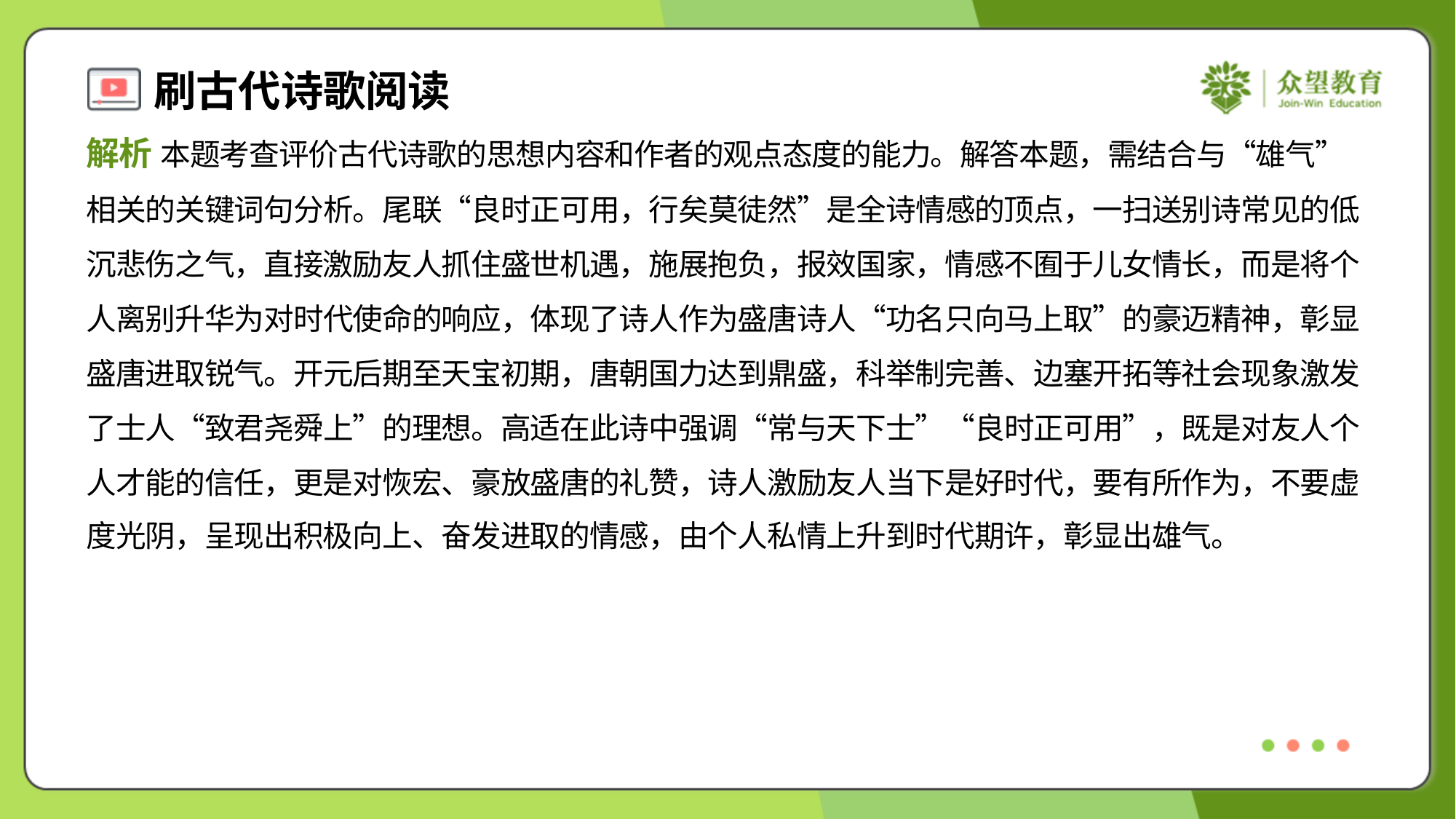

解析 本题考查评价古代诗歌的思想内容和作者的观点态度的能力。解答本题，需结合与“雄气”
相关的关键词句分析。尾联“良时正可用，行矣莫徒然”是全诗情感的顶点，一扫送别诗常见的低
沉悲伤之气，直接激励友人抓住盛世机遇，施展抱负，报效国家，情感不囿于儿女情长，而是将个
人离别升华为对时代使命的响应，体现了诗人作为盛唐诗人“功名只向马上取”的豪迈精神，彰显
盛唐进取锐气。开元后期至天宝初期，唐朝国力达到鼎盛，科举制完善、边塞开拓等社会现象激发
了士人“致君尧舜上”的理想。高适在此诗中强调“常与天下士”“良时正可用”，既是对友人个
人才能的信任，更是对恢宏、豪放盛唐的礼赞，诗人激励友人当下是好时代，要有所作为，不要虚
度光阴，呈现出积极向上、奋发进取的情感，由个人私情上升到时代期许，彰显出雄气。